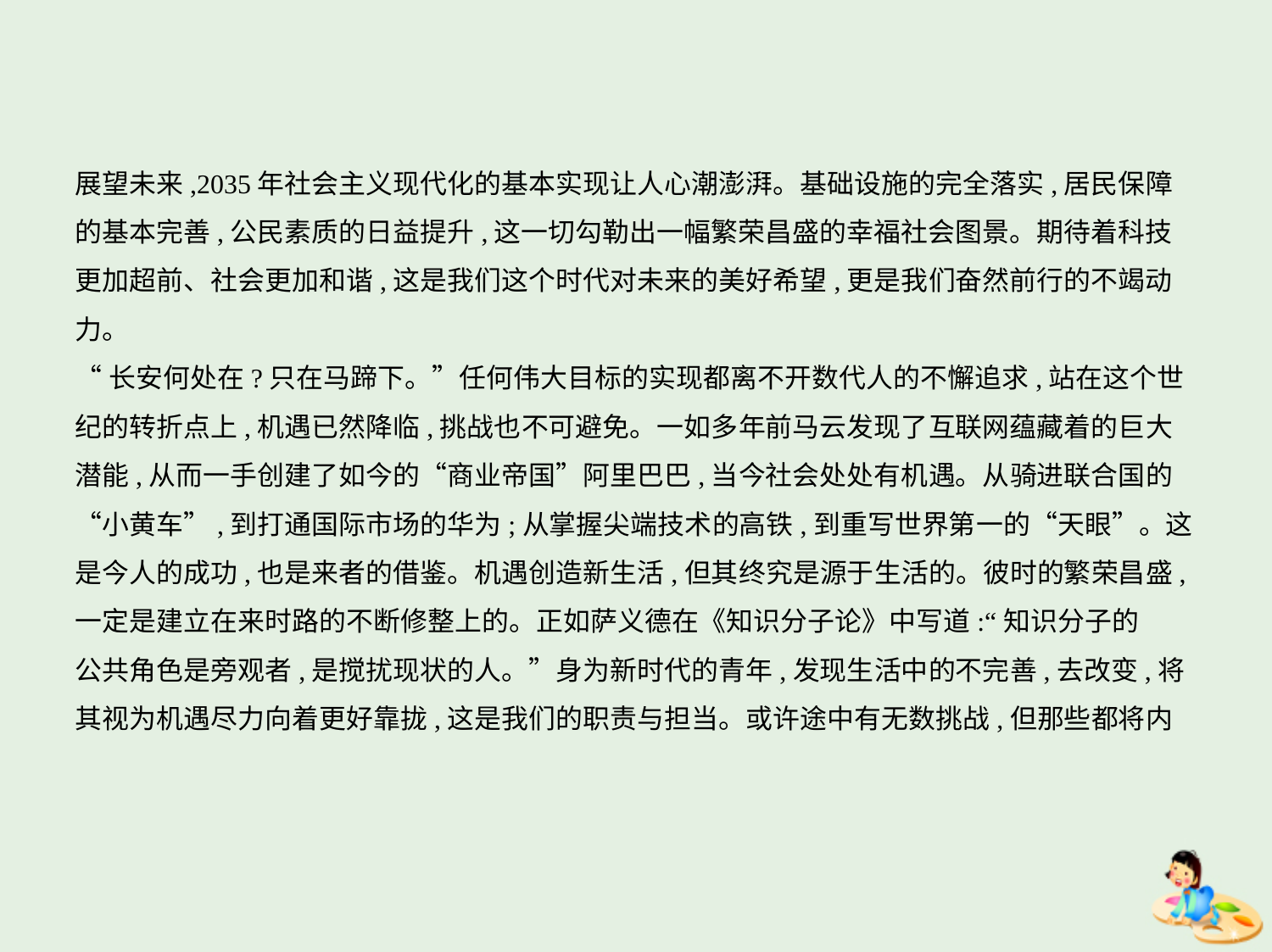

展望未来,2035年社会主义现代化的基本实现让人心潮澎湃。基础设施的完全落实,居民保障
的基本完善,公民素质的日益提升,这一切勾勒出一幅繁荣昌盛的幸福社会图景。期待着科技
更加超前、社会更加和谐,这是我们这个时代对未来的美好希望,更是我们奋然前行的不竭动
力。
“长安何处在?只在马蹄下。”任何伟大目标的实现都离不开数代人的不懈追求,站在这个世
纪的转折点上,机遇已然降临,挑战也不可避免。一如多年前马云发现了互联网蕴藏着的巨大
潜能,从而一手创建了如今的“商业帝国”阿里巴巴,当今社会处处有机遇。从骑进联合国的
“小黄车”,到打通国际市场的华为;从掌握尖端技术的高铁,到重写世界第一的“天眼”。这
是今人的成功,也是来者的借鉴。机遇创造新生活,但其终究是源于生活的。彼时的繁荣昌盛,
一定是建立在来时路的不断修整上的。正如萨义德在《知识分子论》中写道:“知识分子的
公共角色是旁观者,是搅扰现状的人。”身为新时代的青年,发现生活中的不完善,去改变,将
其视为机遇尽力向着更好靠拢,这是我们的职责与担当。或许途中有无数挑战,但那些都将内